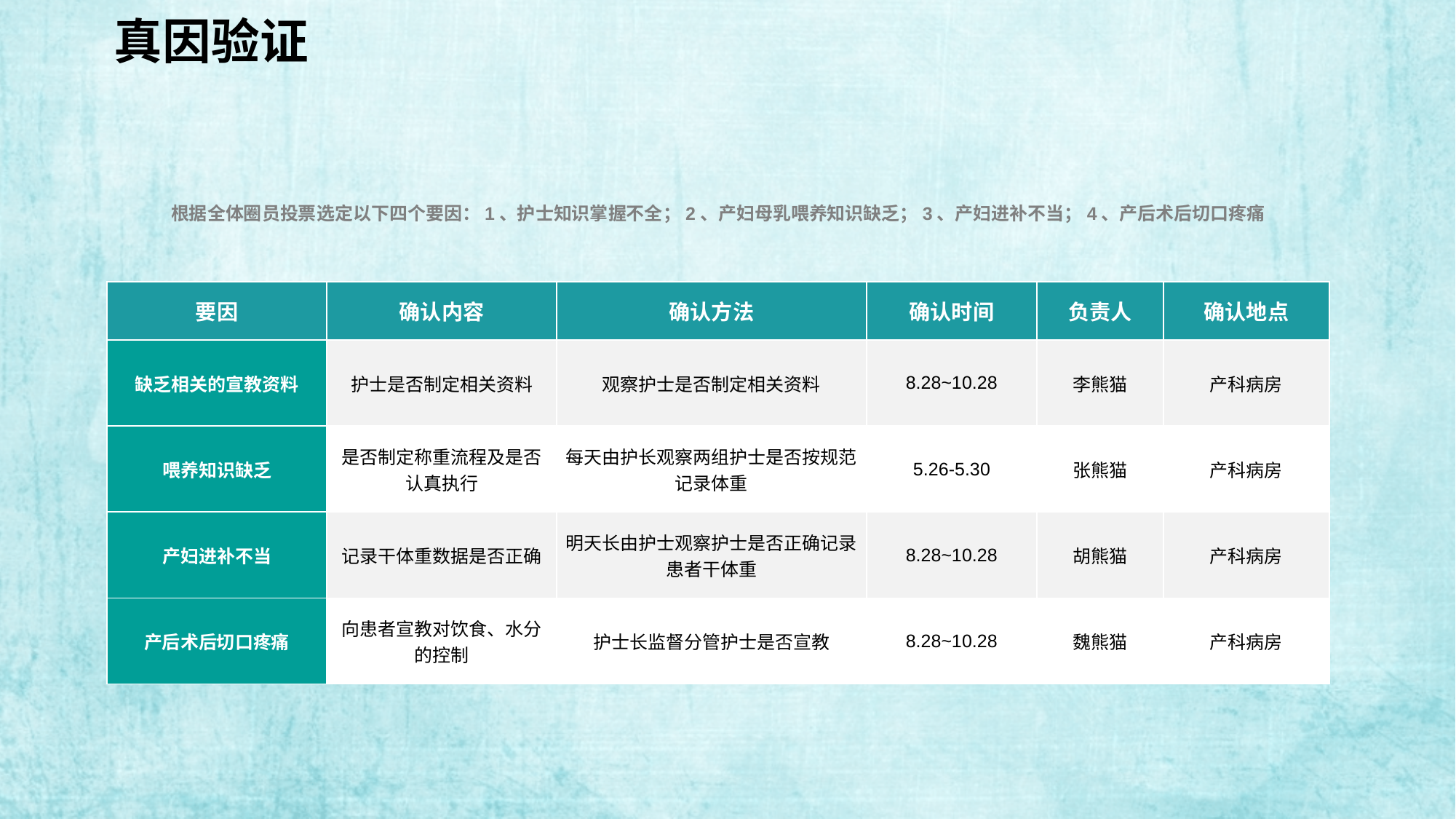

真因验证
根据全体圈员投票选定以下四个要因：1、护士知识掌握不全；2、产妇母乳喂养知识缺乏；3、产妇进补不当；4、产后术后切口疼痛
| 要因 | 确认内容 | 确认方法 | 确认时间 | 负责人 | 确认地点 |
| --- | --- | --- | --- | --- | --- |
| 缺乏相关的宣教资料 | 护士是否制定相关资料 | 观察护士是否制定相关资料 | 8.28~10.28 | 李熊猫 | 产科病房 |
| 喂养知识缺乏 | 是否制定称重流程及是否认真执行 | 每天由护长观察两组护士是否按规范记录体重 | 5.26-5.30 | 张熊猫 | 产科病房 |
| 产妇进补不当 | 记录干体重数据是否正确 | 明天长由护士观察护士是否正确记录患者干体重 | 8.28~10.28 | 胡熊猫 | 产科病房 |
| 产后术后切口疼痛 | 向患者宣教对饮食、水分的控制 | 护士长监督分管护士是否宣教 | 8.28~10.28 | 魏熊猫 | 产科病房 |